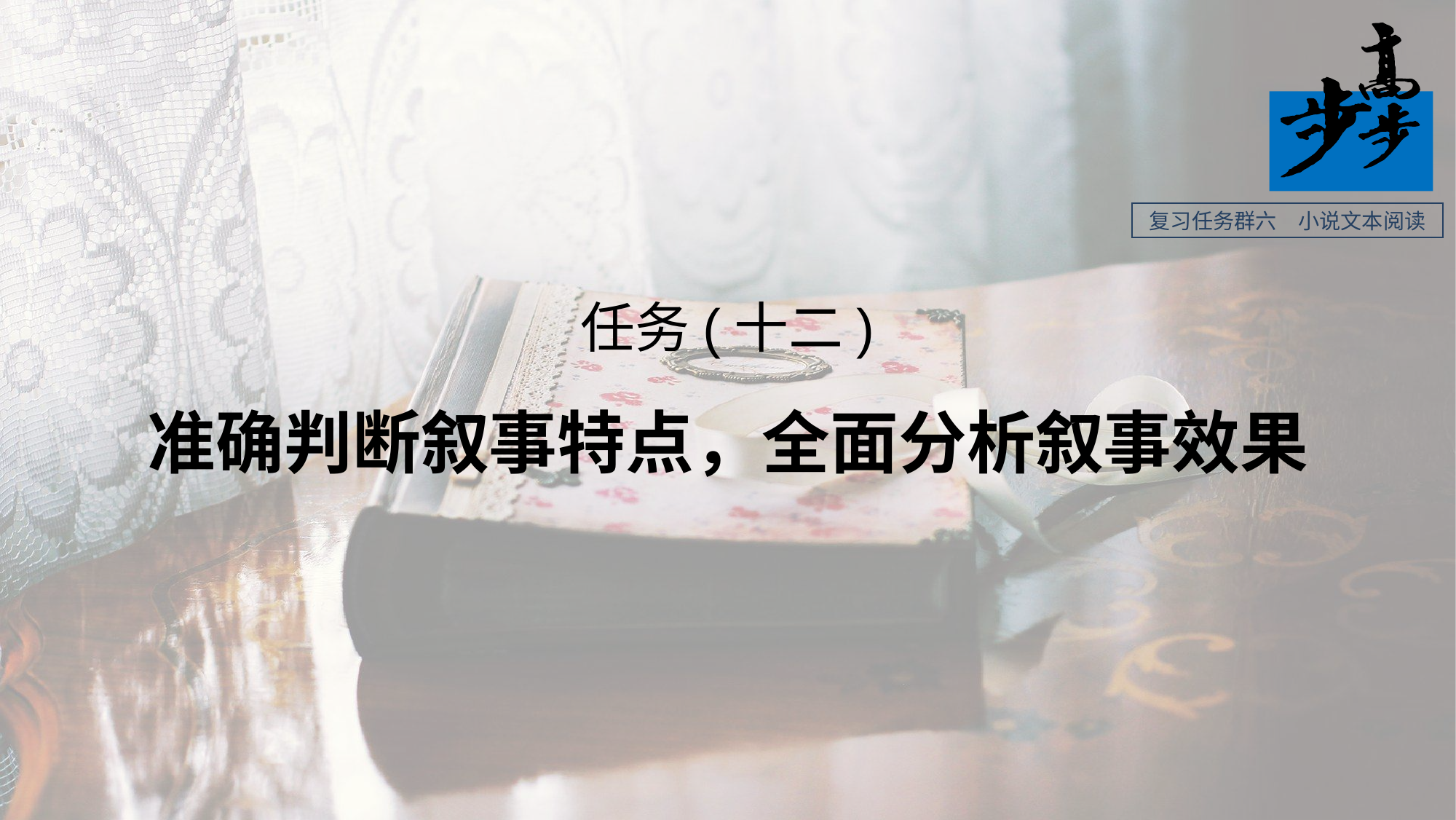

复习任务群六　小说文本阅读
任务(十二)
准确判断叙事特点，全面分析叙事效果